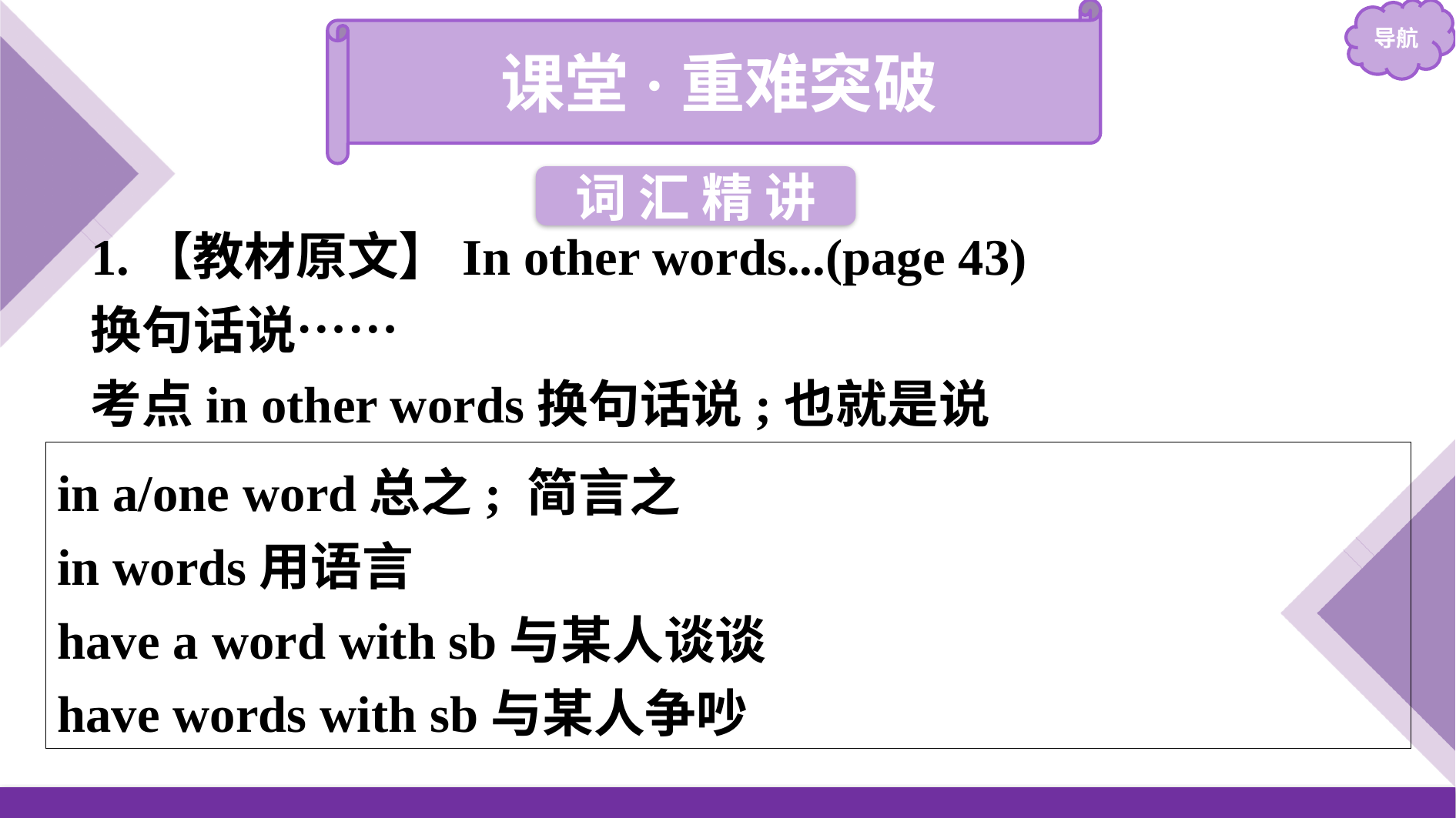

课堂·重难突破
词 汇 精 讲
1.【教材原文】In other words...(page 43)
换句话说……
考点in other words换句话说;也就是说
in a/one word总之; 简言之
in words用语言
have a word with sb与某人谈谈
have words with sb与某人争吵